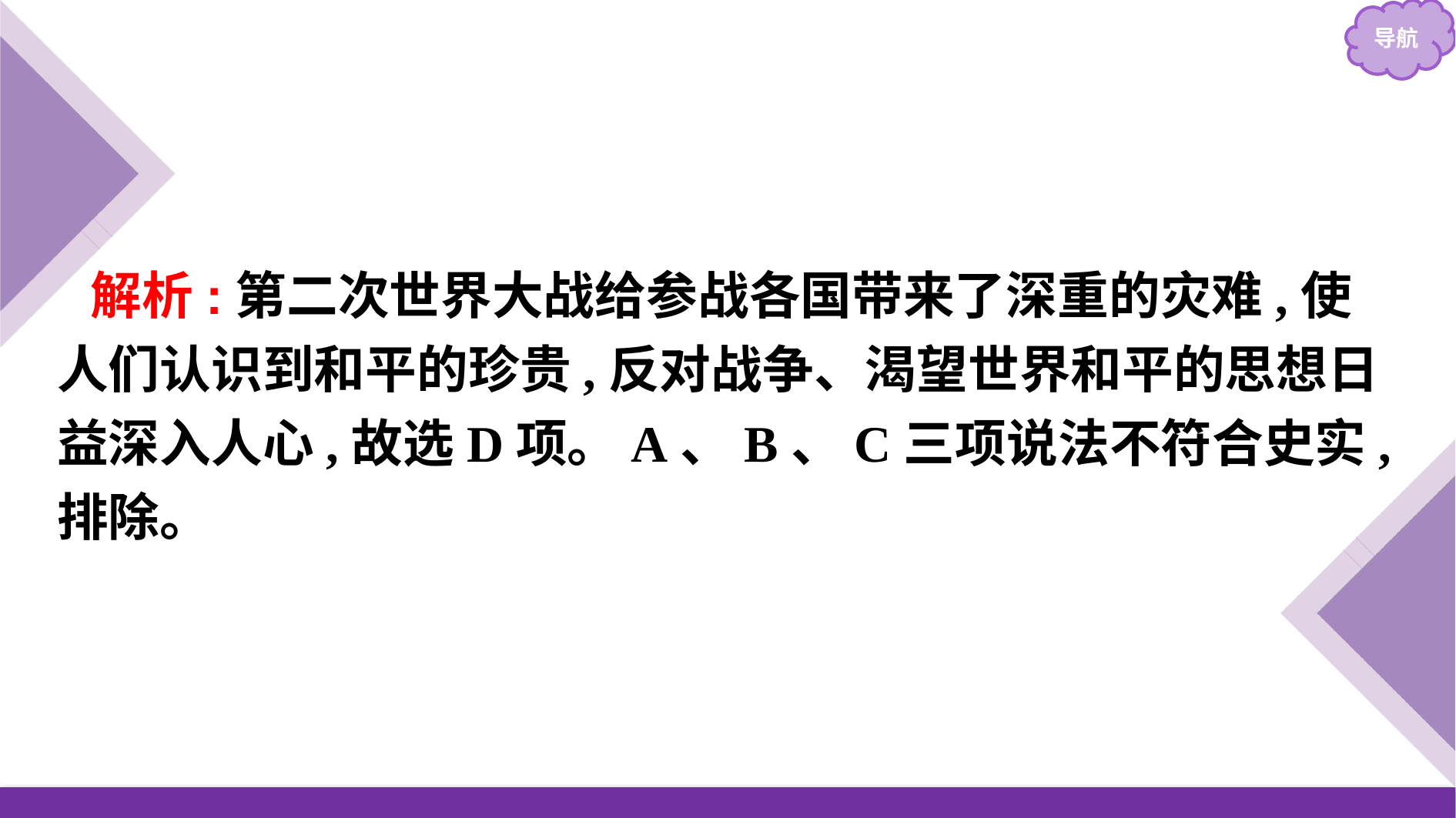

解析:第二次世界大战给参战各国带来了深重的灾难,使人们认识到和平的珍贵,反对战争、渴望世界和平的思想日益深入人心,故选D项。A、B、C三项说法不符合史实,排除。